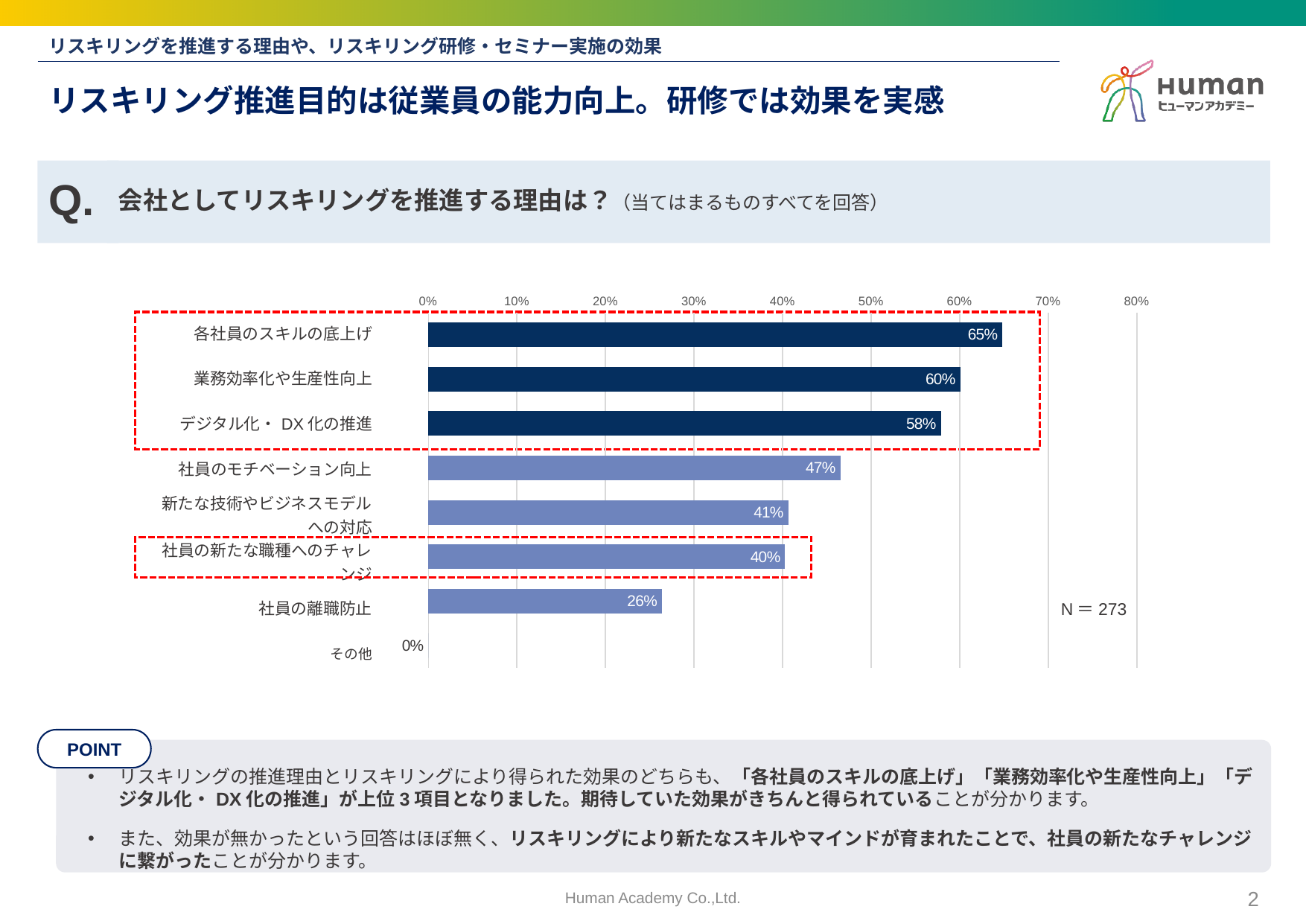

リスキリングを推進する理由や、リスキリング研修・セミナー実施の効果
# リスキリング推進目的は従業員の能力向上。研修では効果を実感
Q.
会社としてリスキリングを推進する理由は？（当てはまるものすべてを回答）

### Chart

| Category | 系列 1 |
|---|---|
| 各社員のスキルの底上げ | 0.648351648351648 |
| 業務効率化や生産性向上 | 0.600732600732601 |
| デジタル化・DX化の推進 | 0.5787545787545789 |
| 社員のモチベーション向上 | 0.465201465201465 |
| 新たな技術やビジネスモデルへの対応 | 0.406593406593407 |
| 社員の新たな職種へのチャレンジ | 0.402930402930403 |
| 社員の離職防止 | 0.263736263736264 |
| その他 | 0.0 |
| 各社員のスキルの底上げ |
| --- |
| 業務効率化や生産性向上 |
| デジタル化・DX化の推進 |
| 社員のモチベーション向上 |
| 新たな技術やビジネスモデル への対応 |
| 社員の新たな職種へのチャレンジ |
| 社員の離職防止 |
| その他 |

N＝273
リスキリングの推進理由とリスキリングにより得られた効果のどちらも、「各社員のスキルの底上げ」「業務効率化や生産性向上」「デジタル化・DX化の推進」が上位3項目となりました。期待していた効果がきちんと得られていることが分かります。
また、効果が無かったという回答はほぼ無く、リスキリングにより新たなスキルやマインドが育まれたことで、社員の新たなチャレンジに繋がったことが分かります。
Human Academy Co.,Ltd.
2